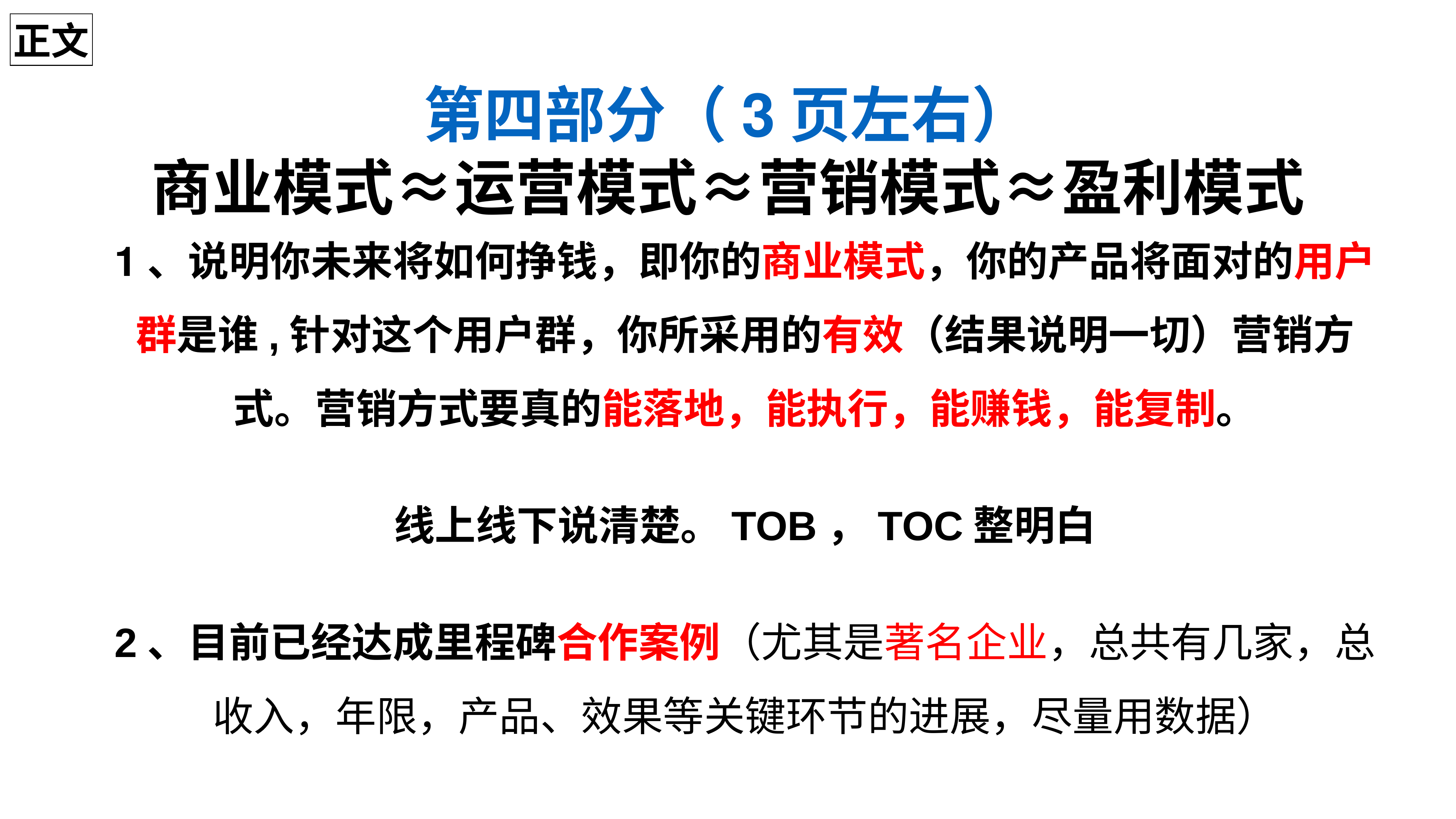

正文
第四部分（3页左右）
商业模式≈运营模式≈营销模式≈盈利模式

1、说明你未来将如何挣钱，即你的商业模式，你的产品将面对的用户群是谁,针对这个用户群，你所采用的有效（结果说明一切）营销方式。营销方式要真的能落地，能执行，能赚钱，能复制。
线上线下说清楚。TOB，TOC整明白
2、目前已经达成里程碑合作案例（尤其是著名企业，总共有几家，总收入，年限，产品、效果等关键环节的进展，尽量用数据）